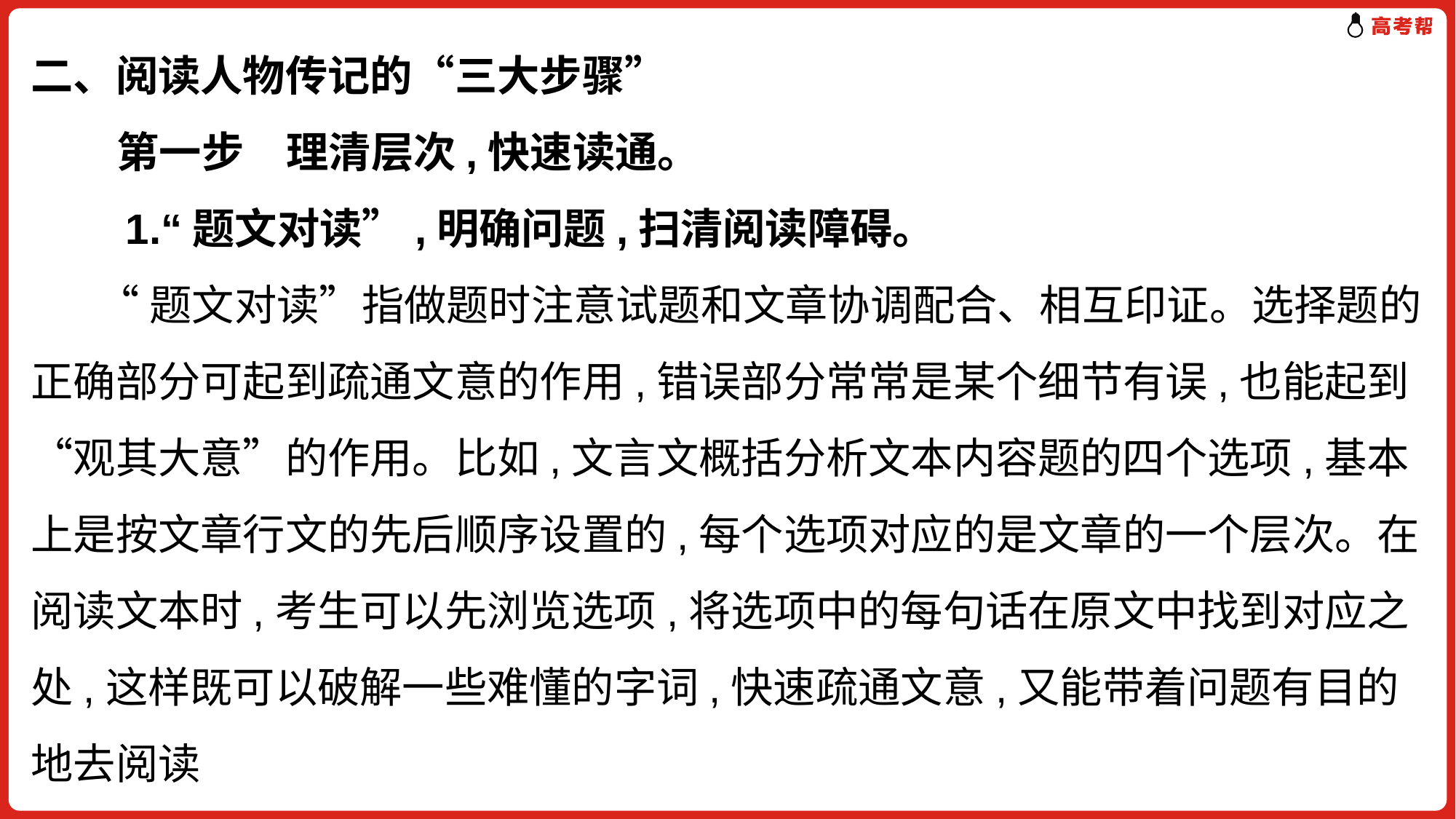

二、阅读人物传记的“三大步骤”
        第一步　理清层次,快速读通。
        1.“题文对读”,明确问题,扫清阅读障碍。
       “题文对读”指做题时注意试题和文章协调配合、相互印证。选择题的正确部分可起到疏通文意的作用,错误部分常常是某个细节有误,也能起到“观其大意”的作用。比如,文言文概括分析文本内容题的四个选项,基本上是按文章行文的先后顺序设置的,每个选项对应的是文章的一个层次。在阅读文本时,考生可以先浏览选项,将选项中的每句话在原文中找到对应之处,这样既可以破解一些难懂的字词,快速疏通文意,又能带着问题有目的地去阅读